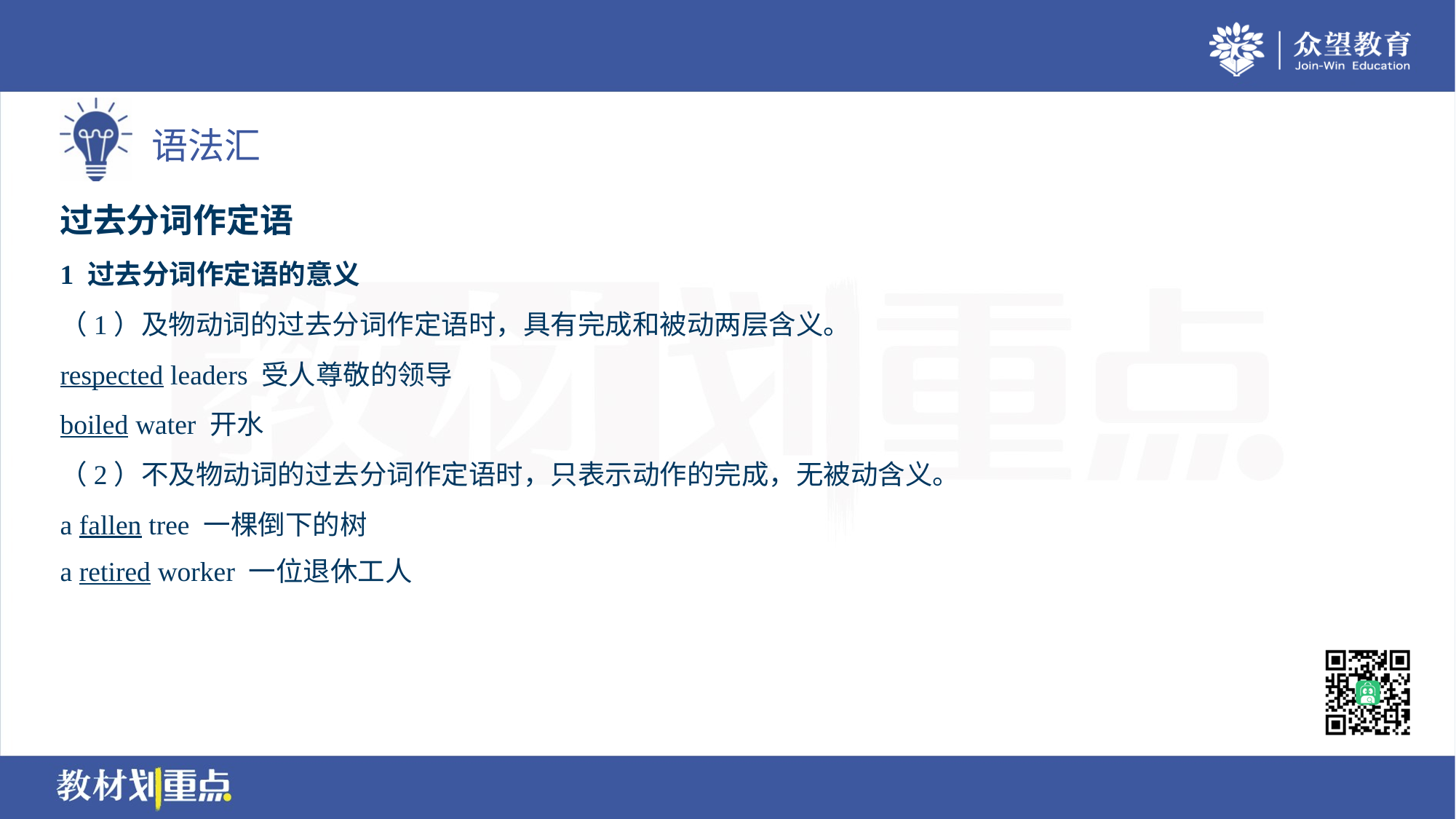

过去分词作定语
1 过去分词作定语的意义
（1）及物动词的过去分词作定语时，具有完成和被动两层含义。
respected leaders 受人尊敬的领导
boiled water 开水
（2）不及物动词的过去分词作定语时，只表示动作的完成，无被动含义。
a fallen tree 一棵倒下的树
a retired worker 一位退休工人